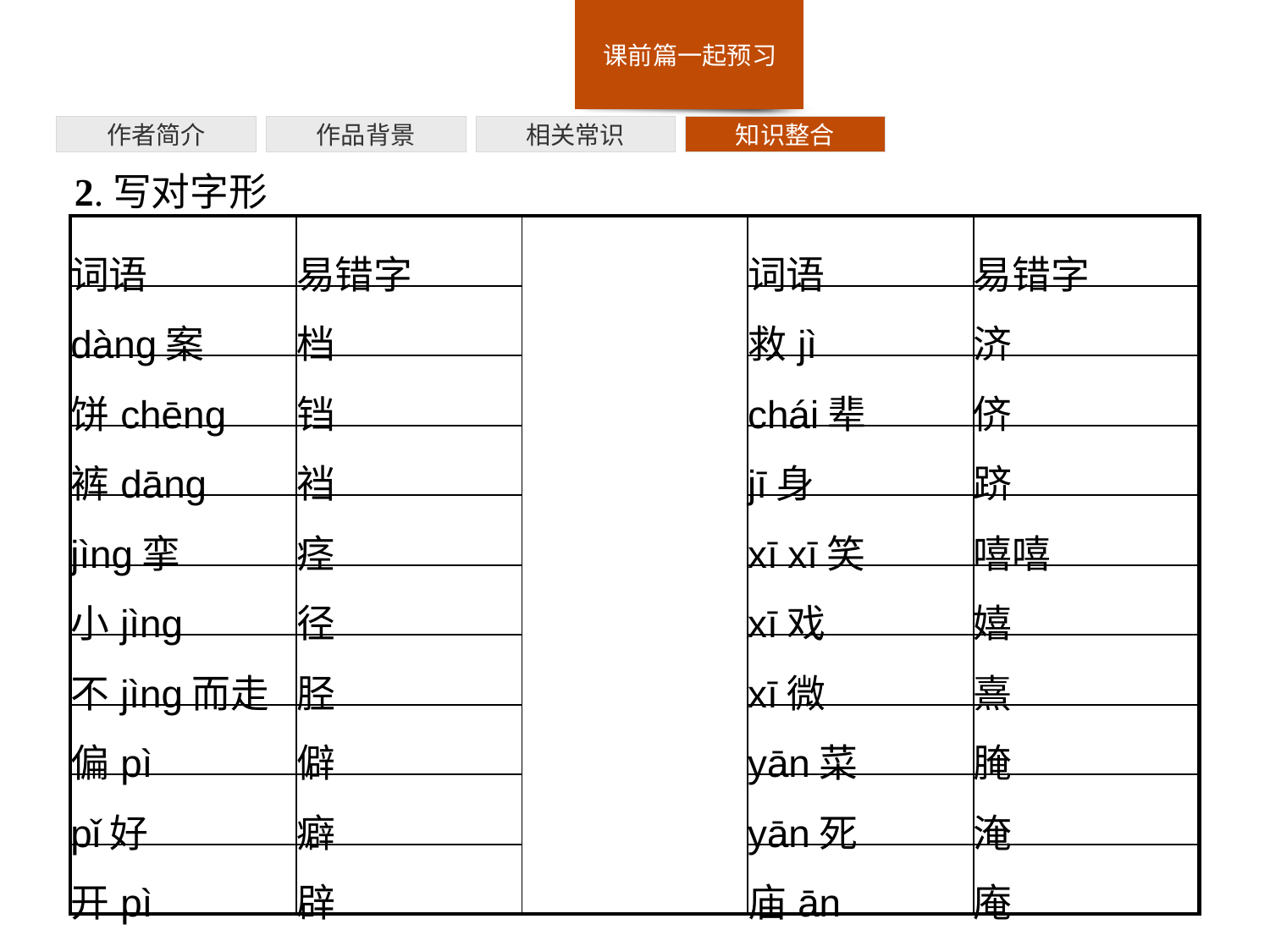

作者简介
作品背景
相关常识
知识整合
2.写对字形
| 词语 | 易错字 |  | 词语 | 易错字 |
| --- | --- | --- | --- | --- |
| dànɡ案 | 档 |  | 救jì | 济 |
| 饼chēnɡ | 铛 |  | chái辈 | 侪 |
| 裤dānɡ | 裆 |  | jī身 | 跻 |
| jìnɡ挛 | 痉 |  | xī xī笑 | 嘻嘻 |
| 小jìnɡ | 径 |  | xī戏 | 嬉 |
| 不jìnɡ而走 | 胫 |  | xī微 | 熹 |
| 偏pì | 僻 |  | yān菜 | 腌 |
| pǐ好 | 癖 |  | yān死 | 淹 |
| 开pì | 辟 |  | 庙ān | 庵 |